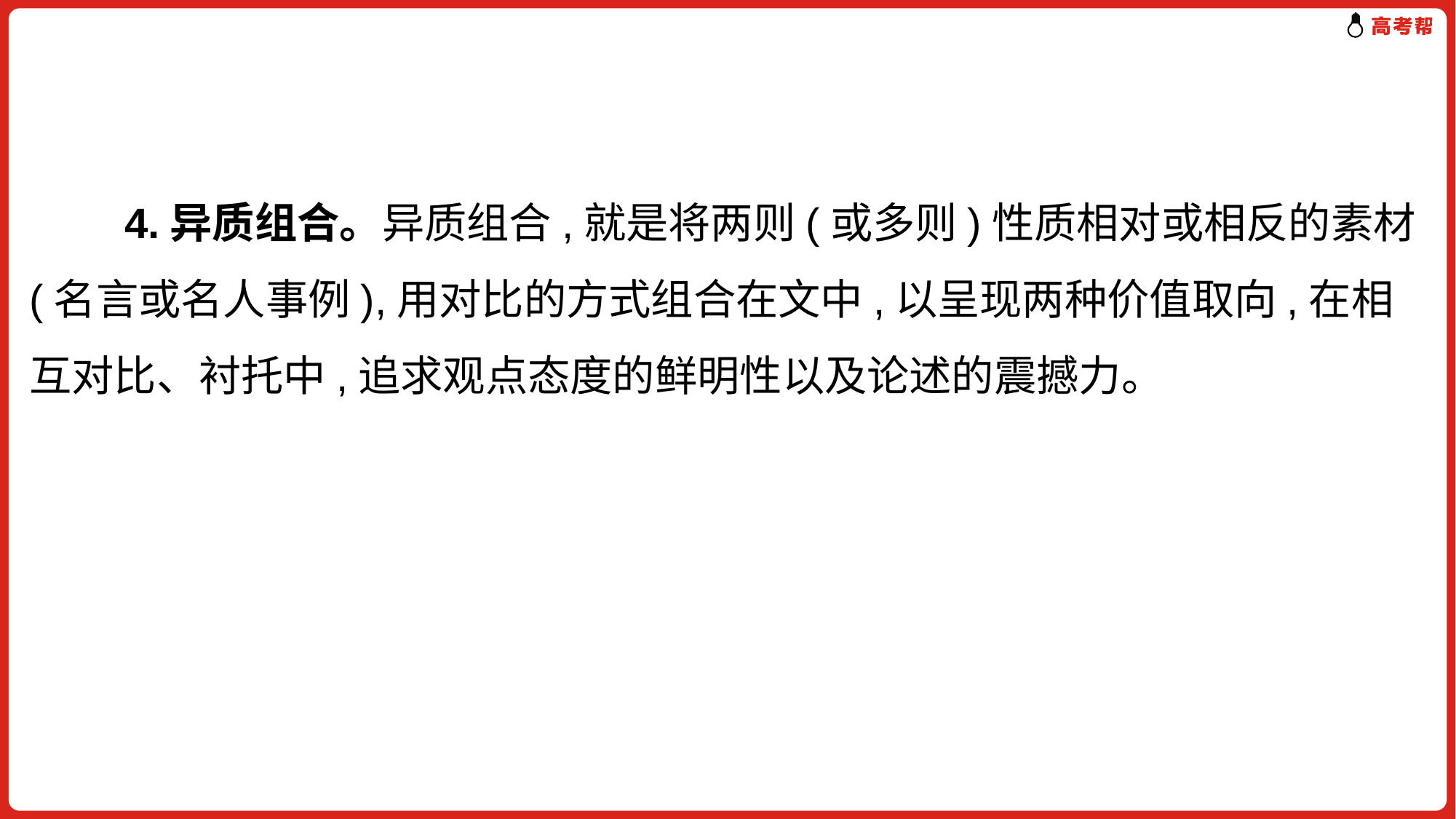

4.异质组合。异质组合,就是将两则(或多则)性质相对或相反的素材(名言或名人事例),用对比的方式组合在文中,以呈现两种价值取向,在相互对比、衬托中,追求观点态度的鲜明性以及论述的震撼力。